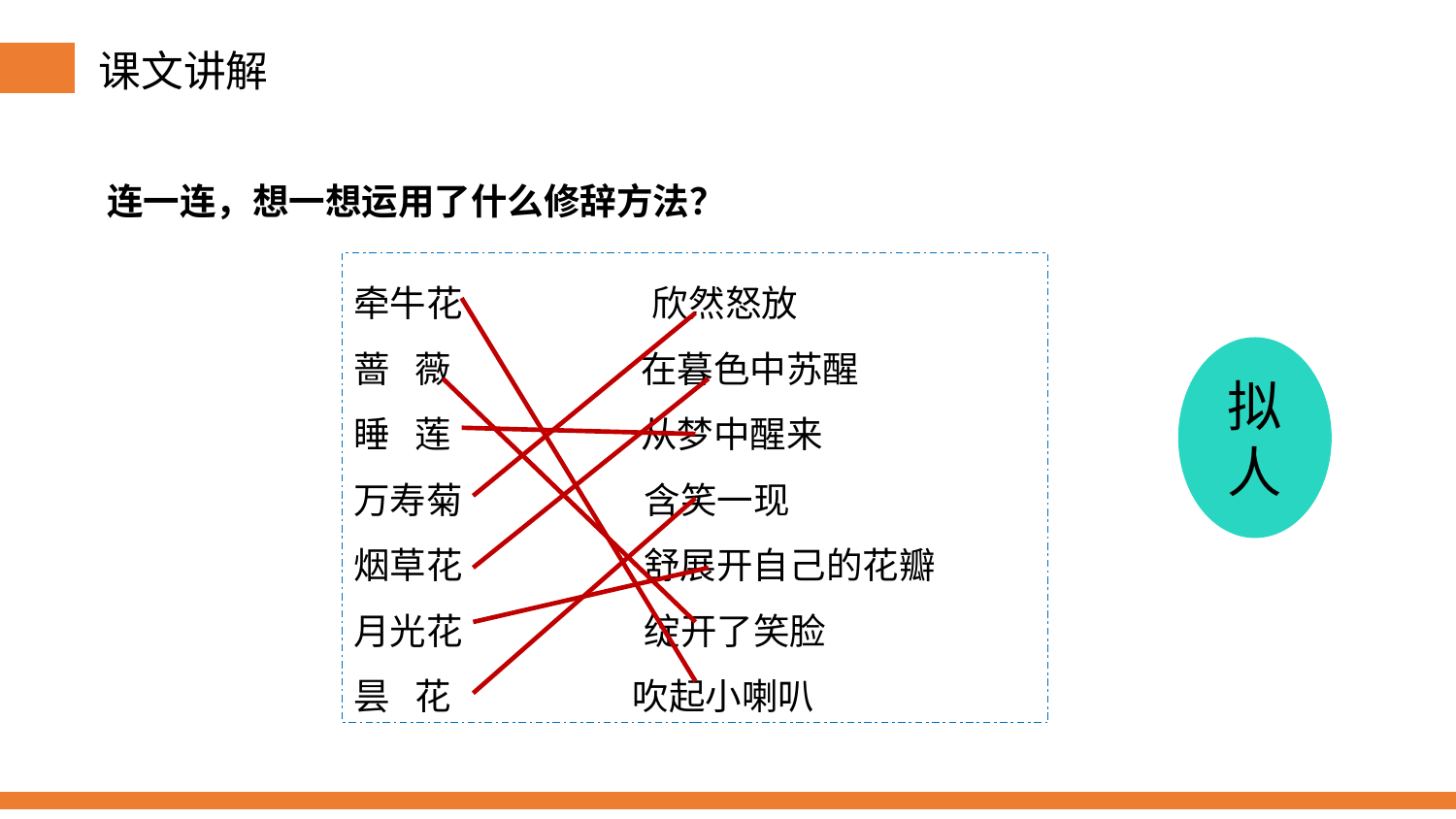

课文讲解
连一连，想一想运用了什么修辞方法？
牵牛花                       欣然怒放
蔷   薇                       在暮色中苏醒
睡   莲                       从梦中醒来
万寿菊                      含笑一现
烟草花                      舒展开自己的花瓣
月光花                      绽开了笑脸
昙   花                      吹起小喇叭
拟人